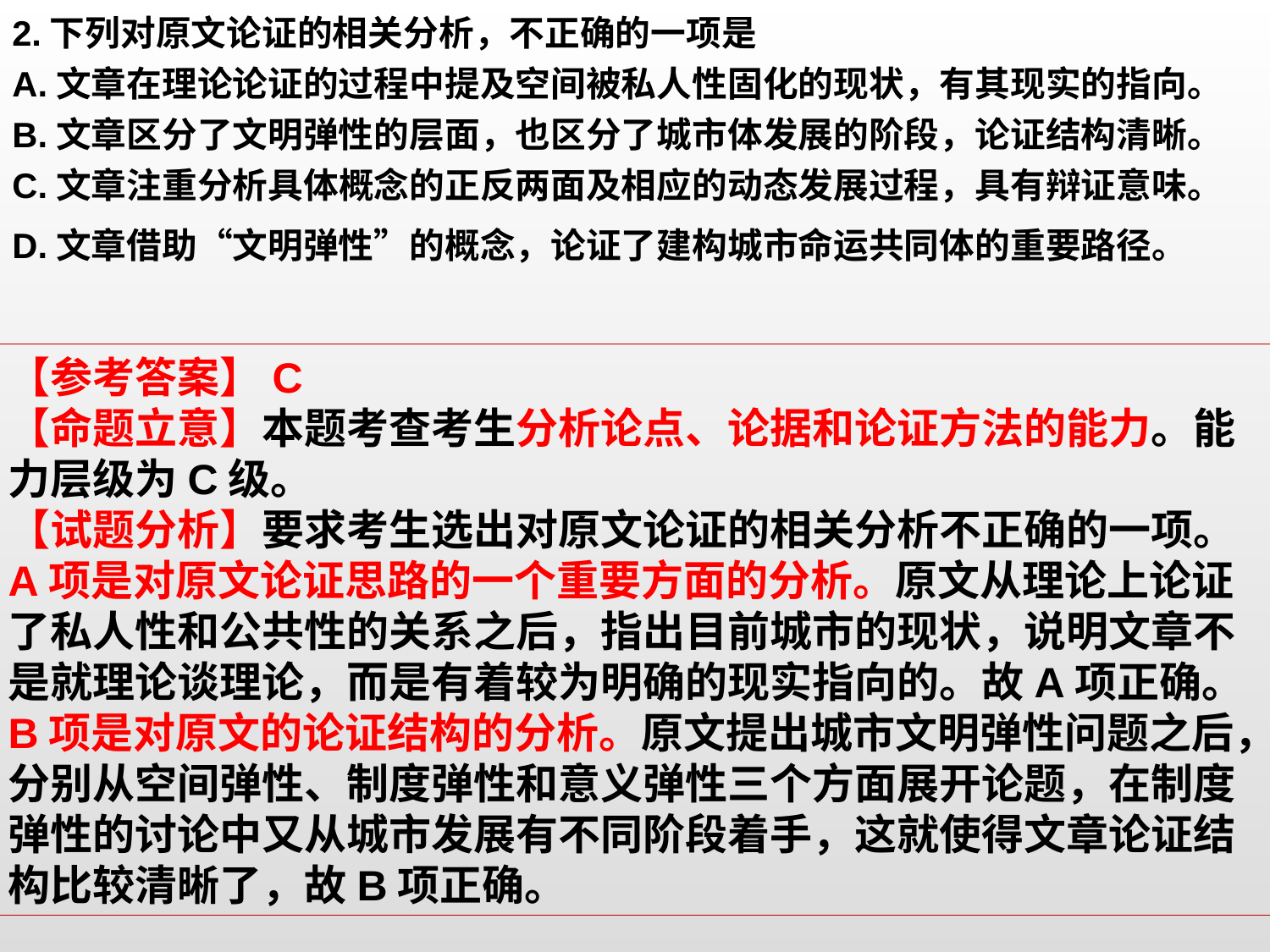

2.下列对原文论证的相关分析，不正确的一项是
A.文章在理论论证的过程中提及空间被私人性固化的现状，有其现实的指向。
B.文章区分了文明弹性的层面，也区分了城市体发展的阶段，论证结构清晰。
C.文章注重分析具体概念的正反两面及相应的动态发展过程，具有辩证意味。
D.文章借助“文明弹性”的概念，论证了建构城市命运共同体的重要路径。
【参考答案】C
【命题立意】本题考查考生分析论点、论据和论证方法的能力。能力层级为C级。
【试题分析】要求考生选出对原文论证的相关分析不正确的一项。A项是对原文论证思路的一个重要方面的分析。原文从理论上论证了私人性和公共性的关系之后，指出目前城市的现状，说明文章不是就理论谈理论，而是有着较为明确的现实指向的。故A项正确。
B项是对原文的论证结构的分析。原文提出城市文明弹性问题之后，分别从空间弹性、制度弹性和意义弹性三个方面展开论题，在制度弹性的讨论中又从城市发展有不同阶段着手，这就使得文章论证结构比较清晰了，故B项正确。